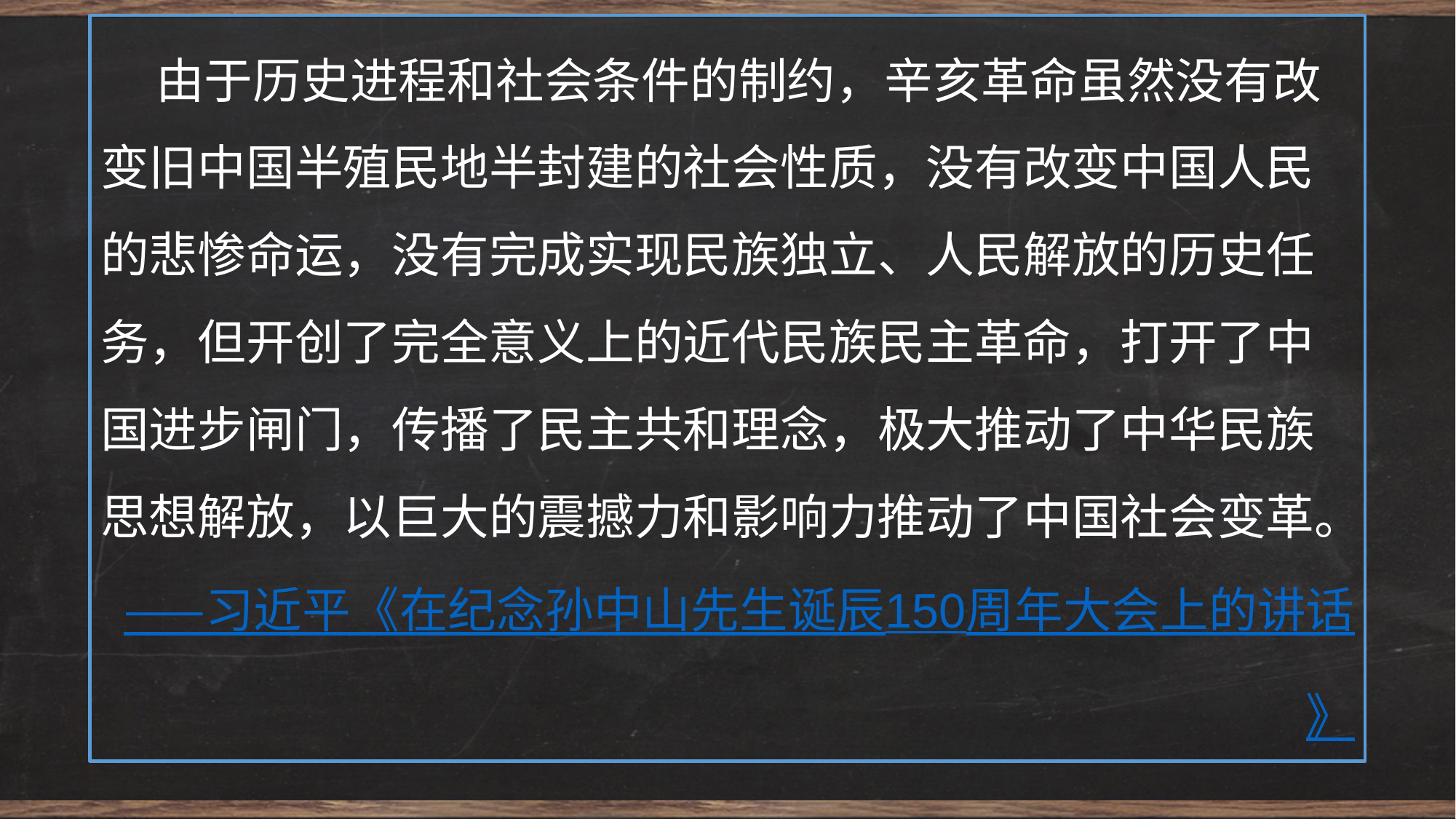

由于历史进程和社会条件的制约，辛亥革命虽然没有改变旧中国半殖民地半封建的社会性质，没有改变中国人民的悲惨命运，没有完成实现民族独立、人民解放的历史任务，但开创了完全意义上的近代民族民主革命，打开了中国进步闸门，传播了民主共和理念，极大推动了中华民族思想解放，以巨大的震撼力和影响力推动了中国社会变革。
——习近平《在纪念孙中山先生诞辰150周年大会上的讲话》